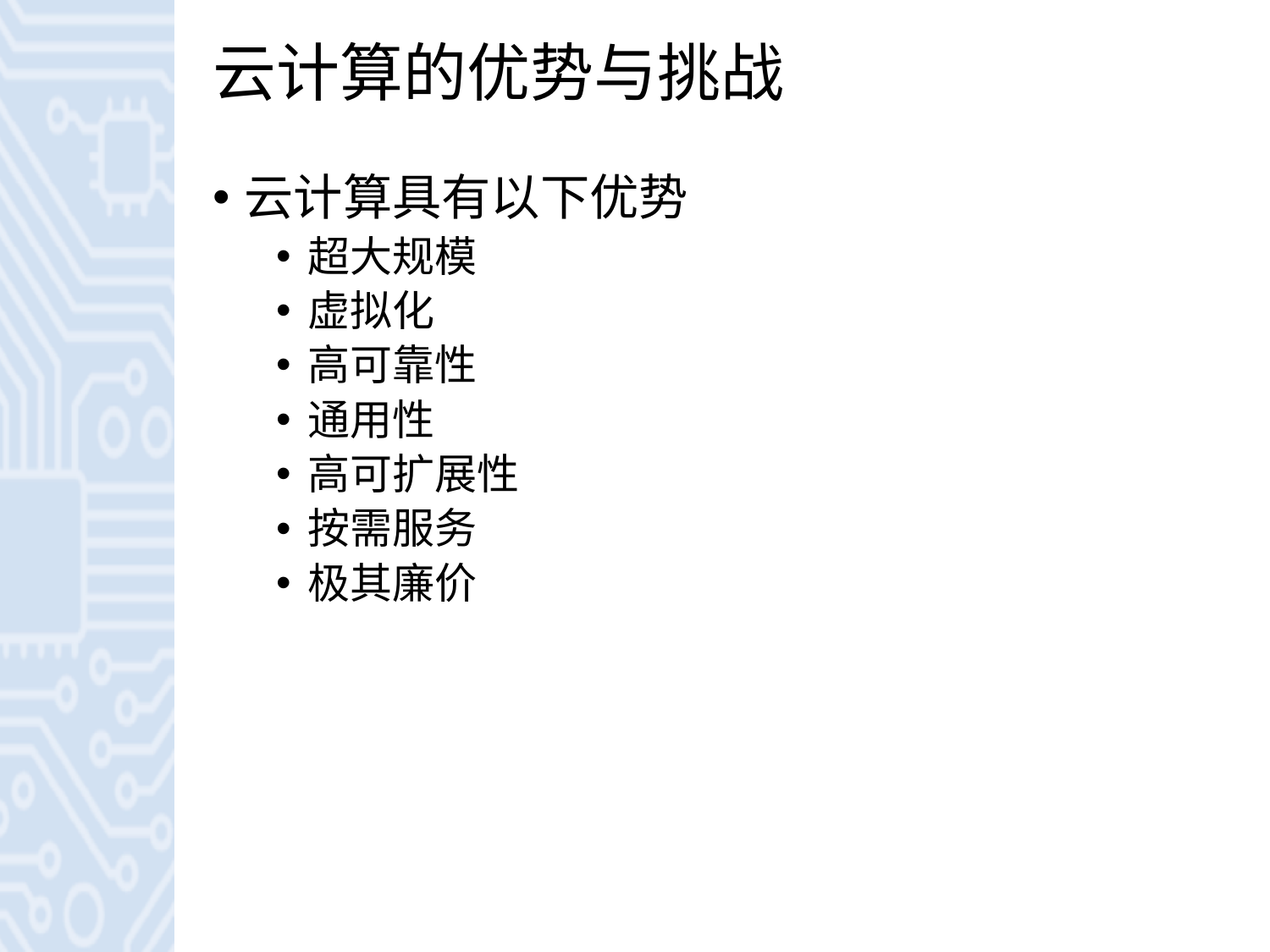

# 云计算的优势与挑战
云计算具有以下优势
超大规模
虚拟化
高可靠性
通用性
高可扩展性
按需服务
极其廉价